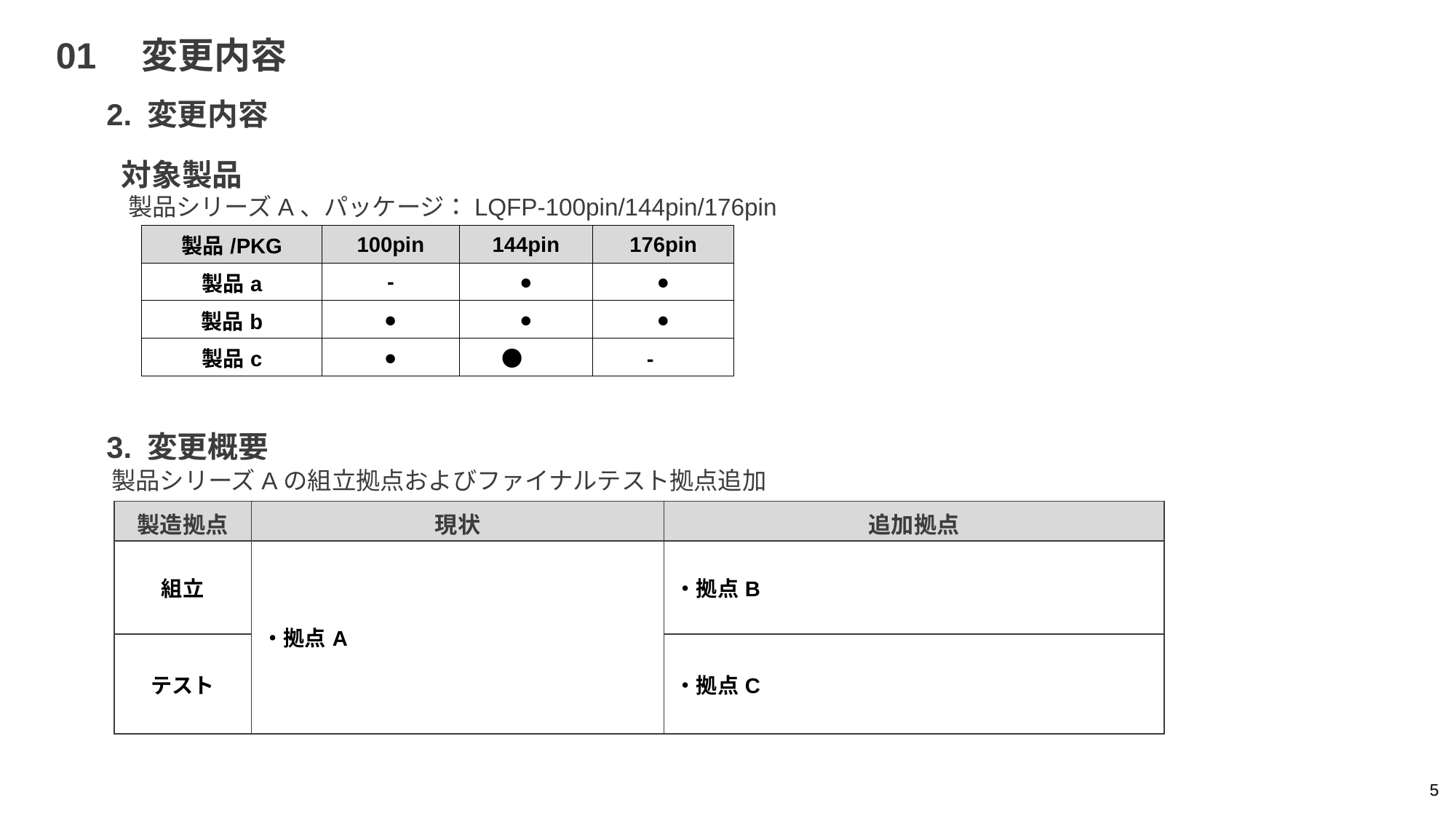

# 01　変更内容
2. 変更内容
対象製品
製品シリーズA、パッケージ：LQFP-100pin/144pin/176pin
| 製品/PKG | 100pin | 144pin | 176pin |
| --- | --- | --- | --- |
| 製品a | - | ● | ● |
| 製品b | ● | ● | ● |
| 製品c | ● | ● | - |
3. 変更概要
製品シリーズAの組立拠点およびファイナルテスト拠点追加
| 製造拠点 | 現状 | 追加拠点 |
| --- | --- | --- |
| 組立 | ・拠点A | ・拠点B |
| テスト |  | ・拠点C |